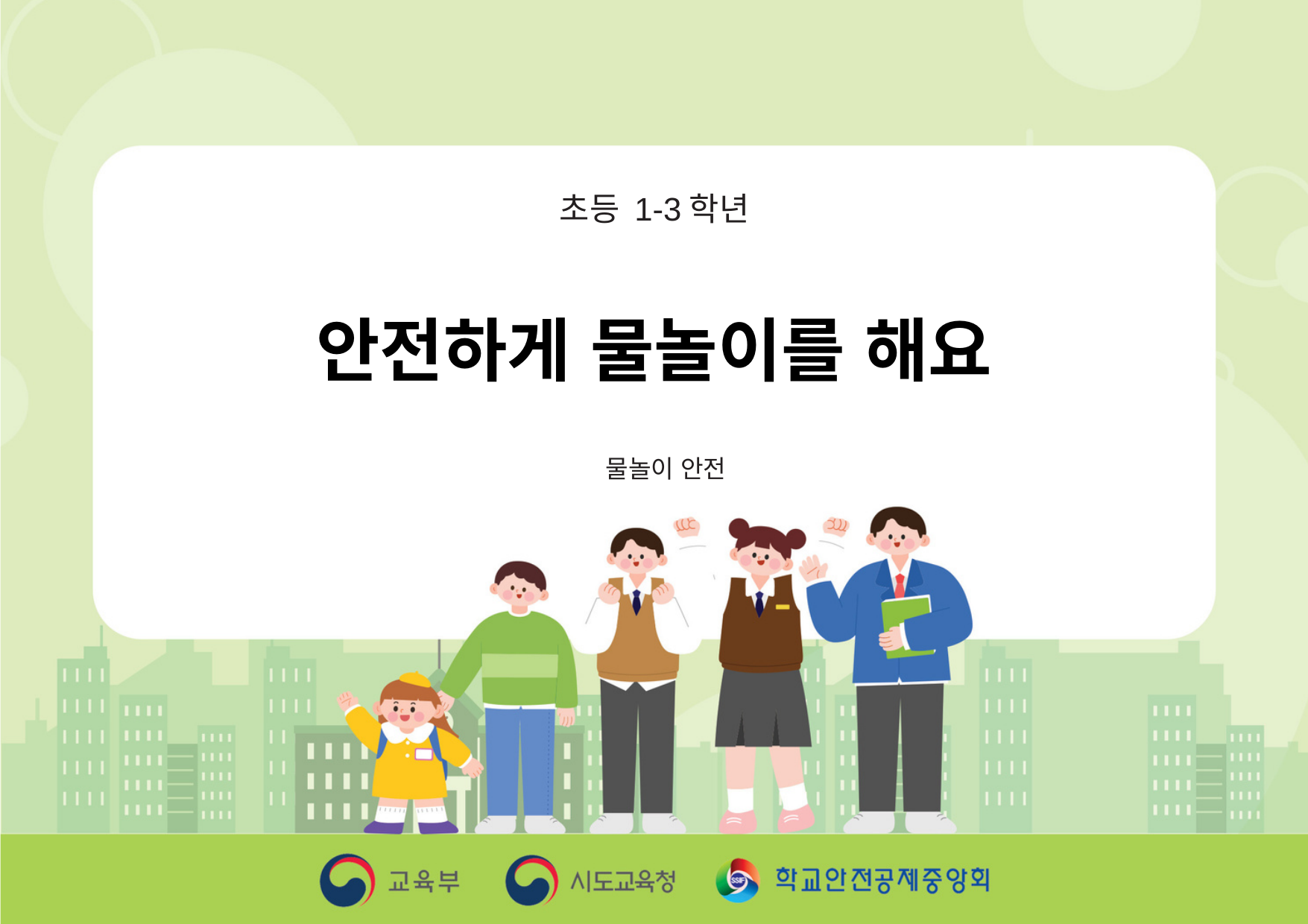

초등 1-3학년
안전하게 물놀이를 해요
물놀이 안전